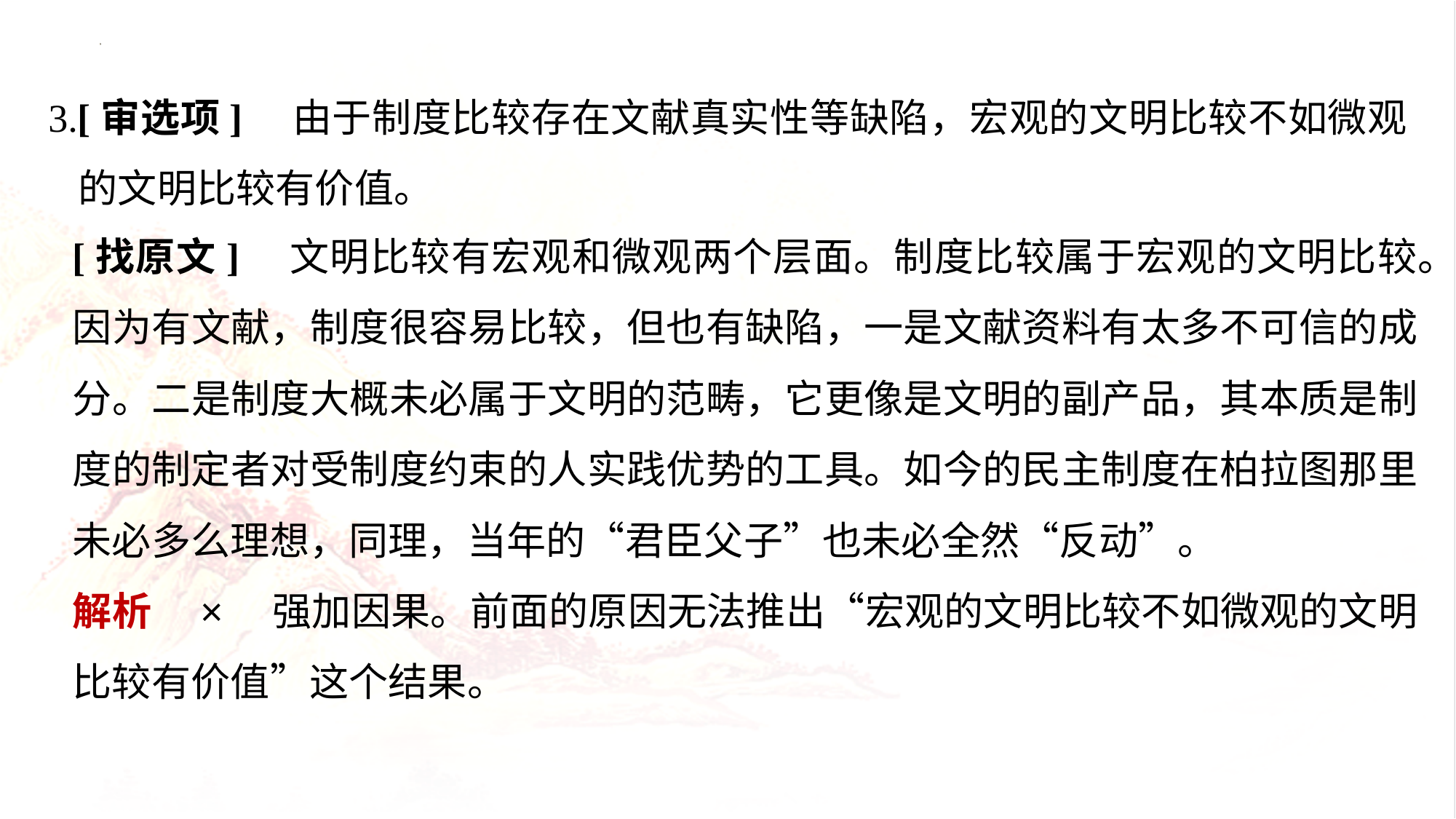

3.[审选项]　由于制度比较存在文献真实性等缺陷，宏观的文明比较不如微观的文明比较有价值。
[找原文]　文明比较有宏观和微观两个层面。制度比较属于宏观的文明比较。因为有文献，制度很容易比较，但也有缺陷，一是文献资料有太多不可信的成分。二是制度大概未必属于文明的范畴，它更像是文明的副产品，其本质是制度的制定者对受制度约束的人实践优势的工具。如今的民主制度在柏拉图那里未必多么理想，同理，当年的“君臣父子”也未必全然“反动”。
解析　×　强加因果。前面的原因无法推出“宏观的文明比较不如微观的文明比较有价值”这个结果。